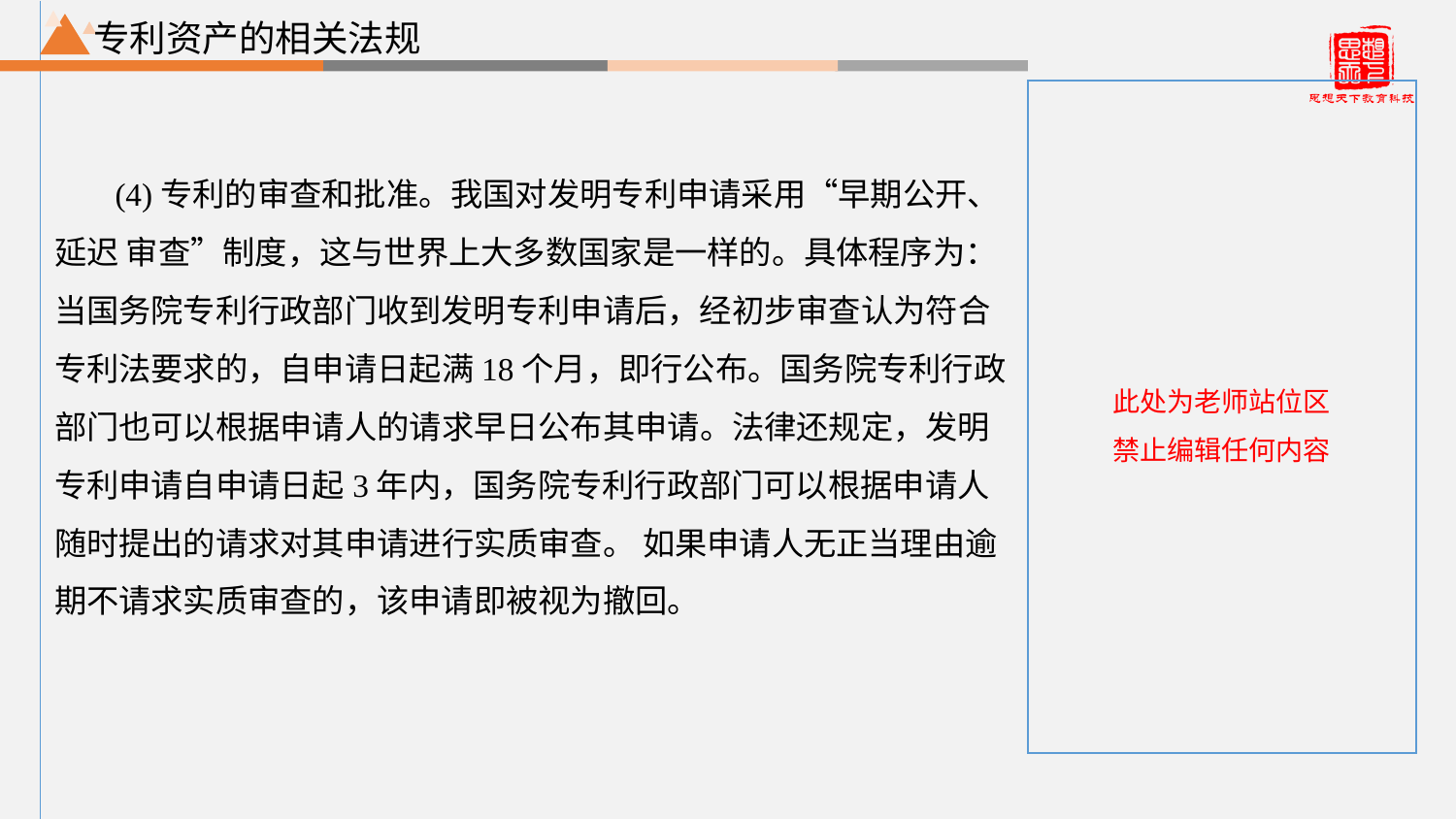

专利资产的相关法规
(4)专利的审查和批准。我国对发明专利申请采用“早期公开、延迟 审查”制度，这与世界上大多数国家是一样的。具体程序为：当国务院专利行政部门收到发明专利申请后，经初步审查认为符合专利法要求的，自申请日起满18个月，即行公布。国务院专利行政部门也可以根据申请人的请求早日公布其申请。法律还规定，发明专利申请自申请日起3年内，国务院专利行政部门可以根据申请人随时提出的请求对其申请进行实质审查。 如果申请人无正当理由逾期不请求实质审查的，该申请即被视为撤回。
24